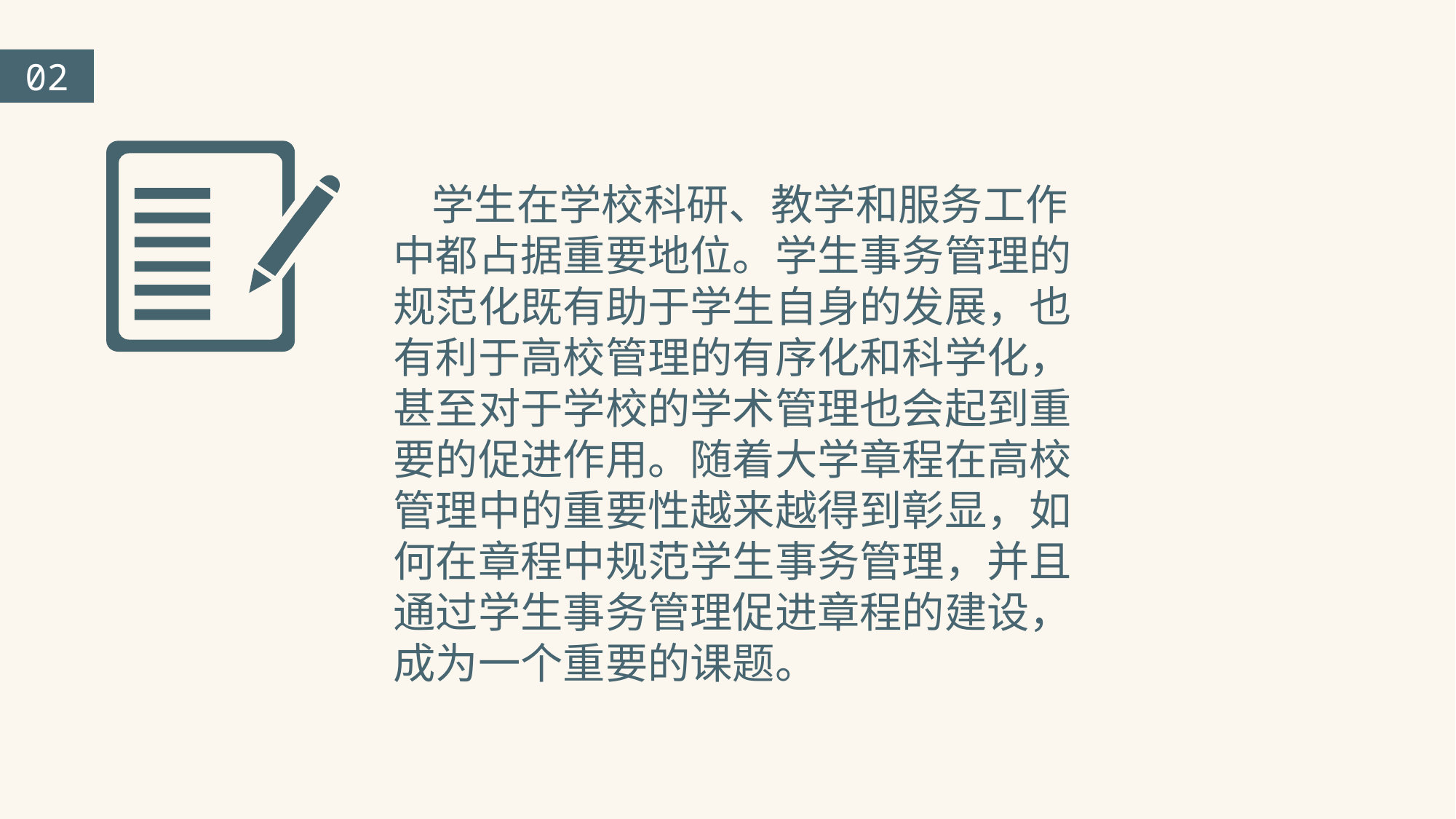

02

   学生在学校科研、教学和服务工作中都占据重要地位。学生事务管理的规范化既有助于学生自身的发展，也有利于高校管理的有序化和科学化，甚至对于学校的学术管理也会起到重要的促进作用。随着大学章程在高校管理中的重要性越来越得到彰显，如何在章程中规范学生事务管理，并且通过学生事务管理促进章程的建设，成为一个重要的课题。